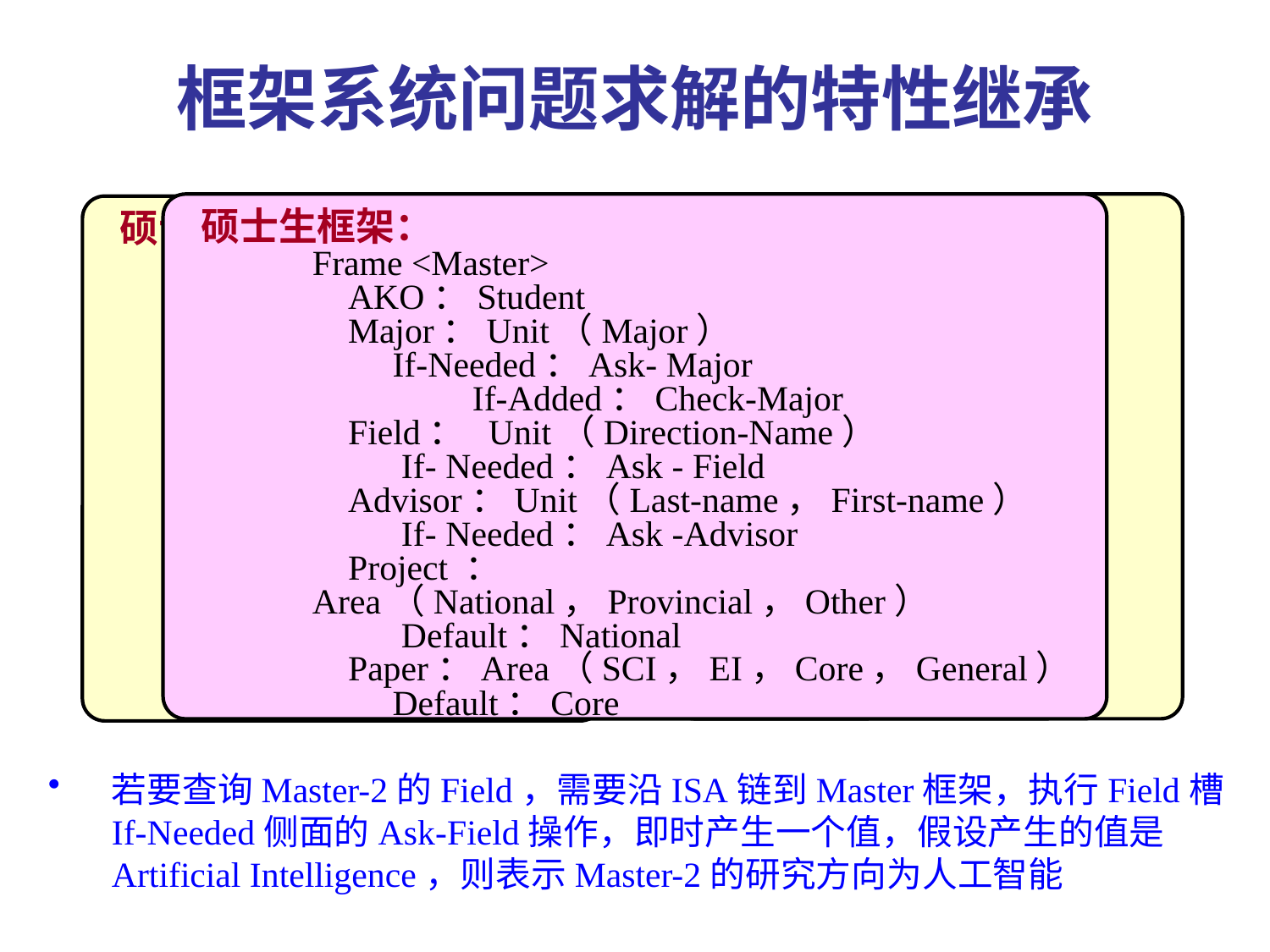

框架系统问题求解的特性继承

硕士生框架：
Frame <Master>
    AKO：Student
    Major：Unit（Major）
         If-Needed：Ask- Major
                  If-Added：Check-Major
    Field：  Unit（Direction-Name）
          If- Needed：Ask - Field
    Advisor：Unit（Last-name，First-name）
          If- Needed：Ask -Advisor
    Project ：Area（National，Provincial，Other）
          Default：National
    Paper：Area（SCI，EI，Core，General）
         Default：Core

硕士生-2框架：
Frame <Master-2>
    ISA：Master
    Name：Liu Qing
    Age：22
    Major：Computer
    Advisor：Lin Hai
    Paper： EI

硕士生-1框架：
Frame <Master-1>
    ISA：Master
    Name：Yang Ye
    Sex： female
    Major：Computer
    Field：Web-Intelligence
    Advisor：Lin Hai
    Project ：Provincial
若要查询Master-2的Field，需要沿ISA链到Master框架，执行Field槽If-Needed侧面的Ask-Field操作，即时产生一个值，假设产生的值是Artificial Intelligence，则表示Master-2的研究方向为人工智能